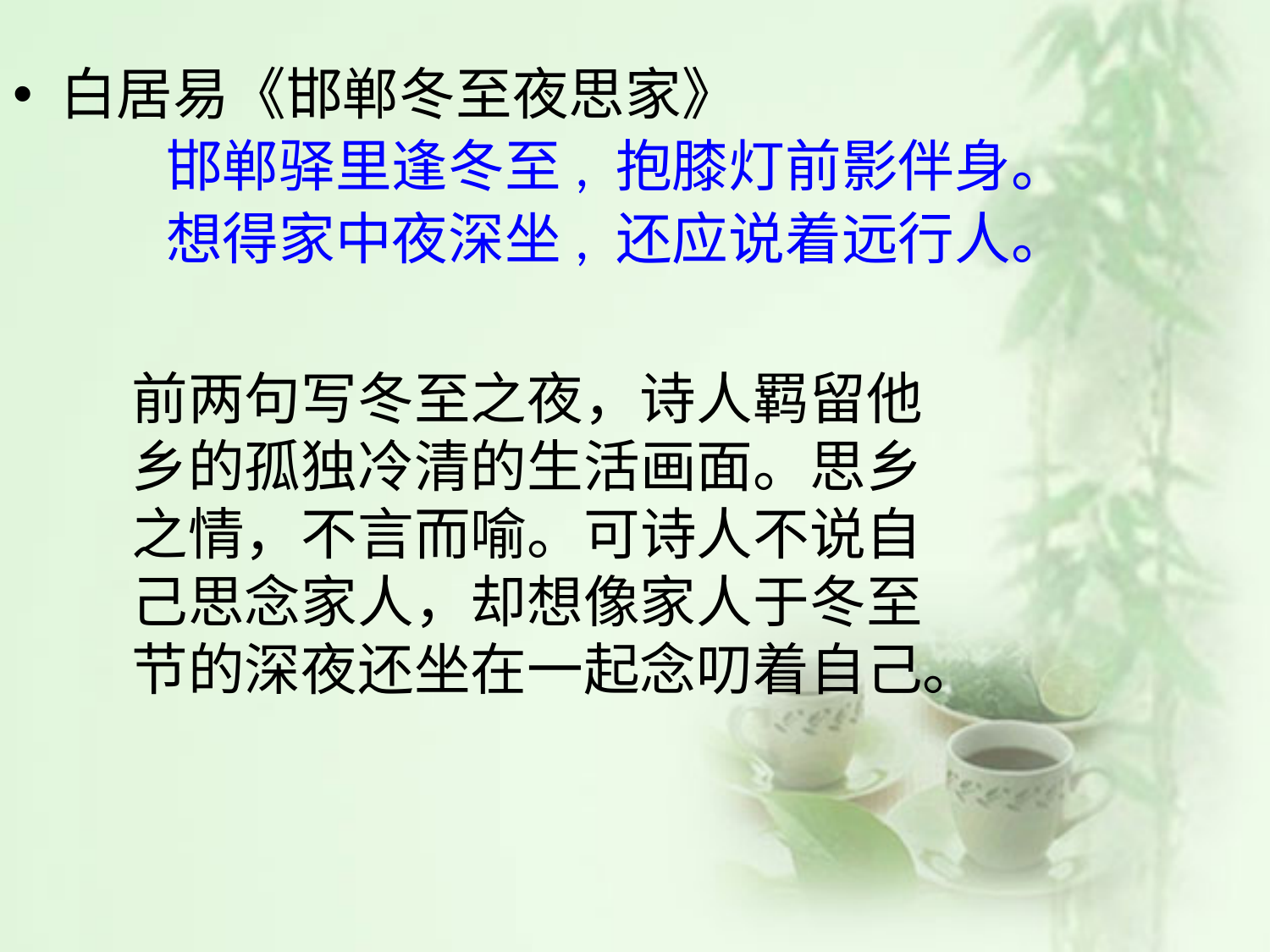

白居易《邯郸冬至夜思家》
           邯郸驿里逢冬至, 抱膝灯前影伴身。
           想得家中夜深坐, 还应说着远行人。

前两句写冬至之夜，诗人羁留他乡的孤独冷清的生活画面。思乡之情，不言而喻。可诗人不说自己思念家人，却想像家人于冬至节的深夜还坐在一起念叨着自己。